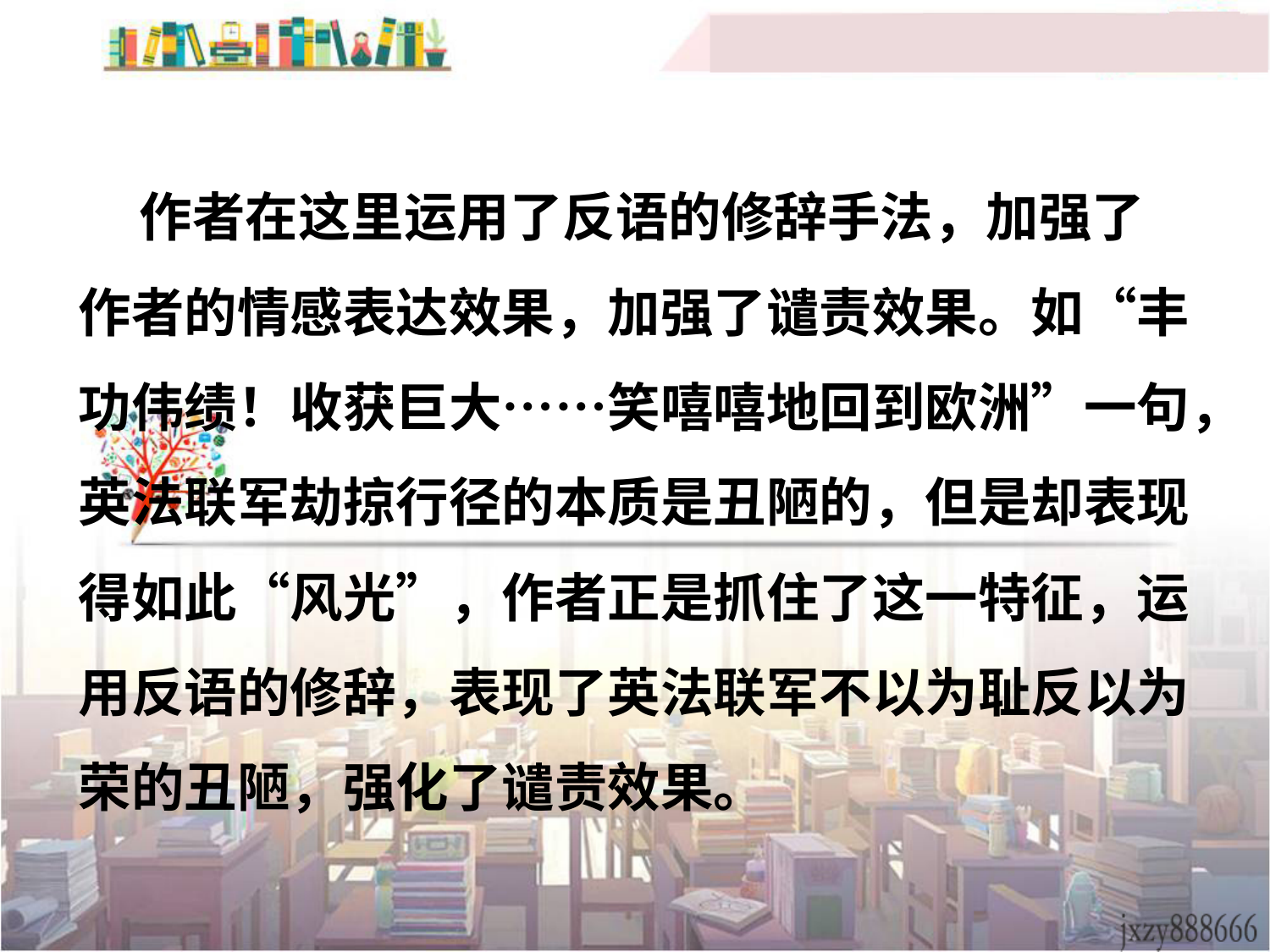

作者在这里运用了反语的修辞手法，加强了作者的情感表达效果，加强了谴责效果。如“丰功伟绩！收获巨大……笑嘻嘻地回到欧洲”一句，英法联军劫掠行径的本质是丑陋的，但是却表现得如此“风光”，作者正是抓住了这一特征，运用反语的修辞，表现了英法联军不以为耻反以为荣的丑陋，强化了谴责效果。